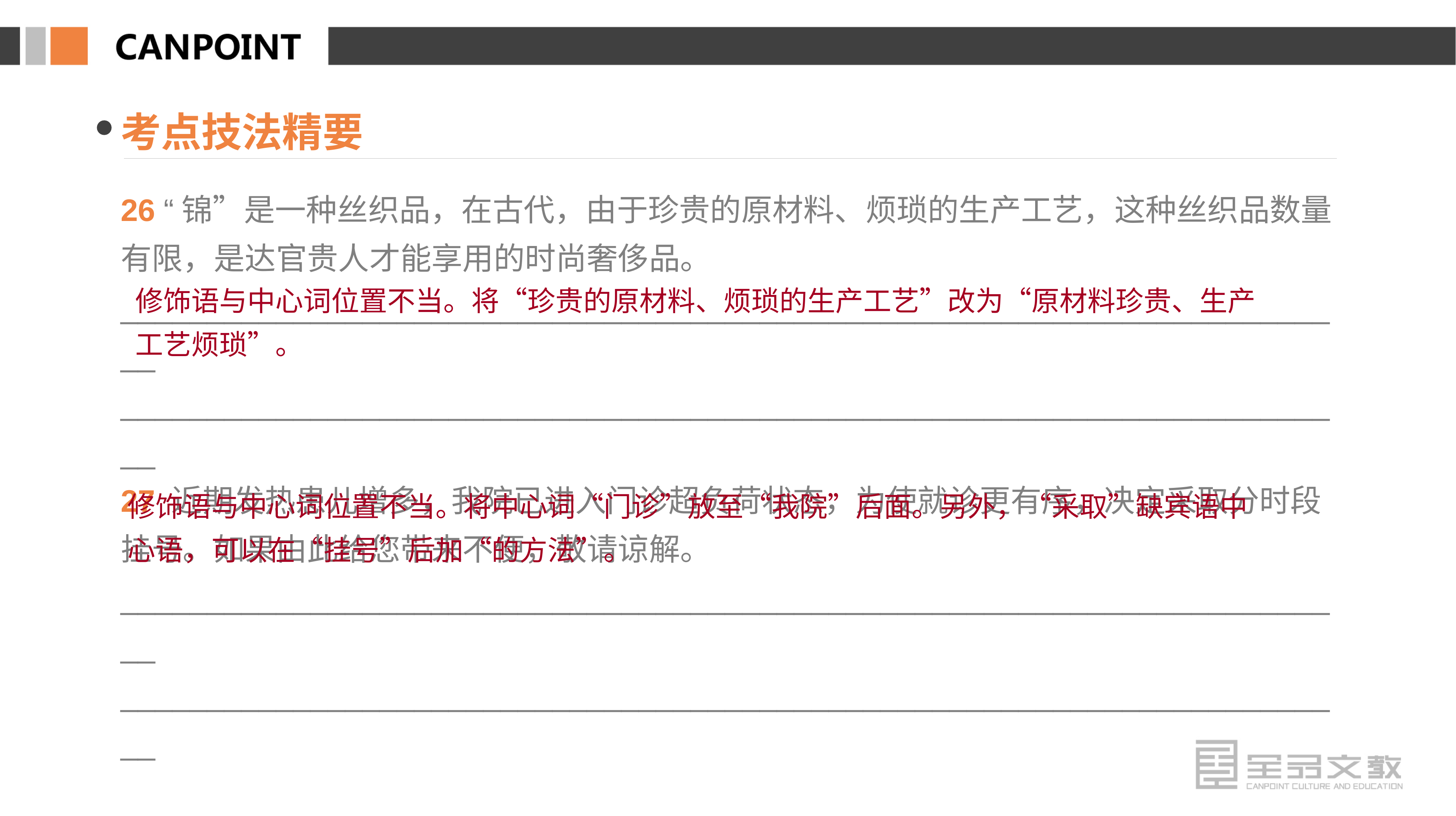

考点技法精要

26 “锦”是一种丝织品，在古代，由于珍贵的原材料、烦琐的生产工艺，这种丝织品数量有限，是达官贵人才能享用的时尚奢侈品。
________________________________________________________________________
________________________________________________________________________
27 近期发热患儿增多，我院已进入门诊超负荷状态，为使就诊更有序，决定采取分时段挂号。如果由此给您带来不便，敬请谅解。
________________________________________________________________________
________________________________________________________________________
修饰语与中心词位置不当。将“珍贵的原材料、烦琐的生产工艺”改为“原材料珍贵、生产工艺烦琐”。
修饰语与中心词位置不当。将中心词“门诊”放至“我院”后面。另外，“采取”缺宾语中心语，可以在“挂号”后加“的方法”。